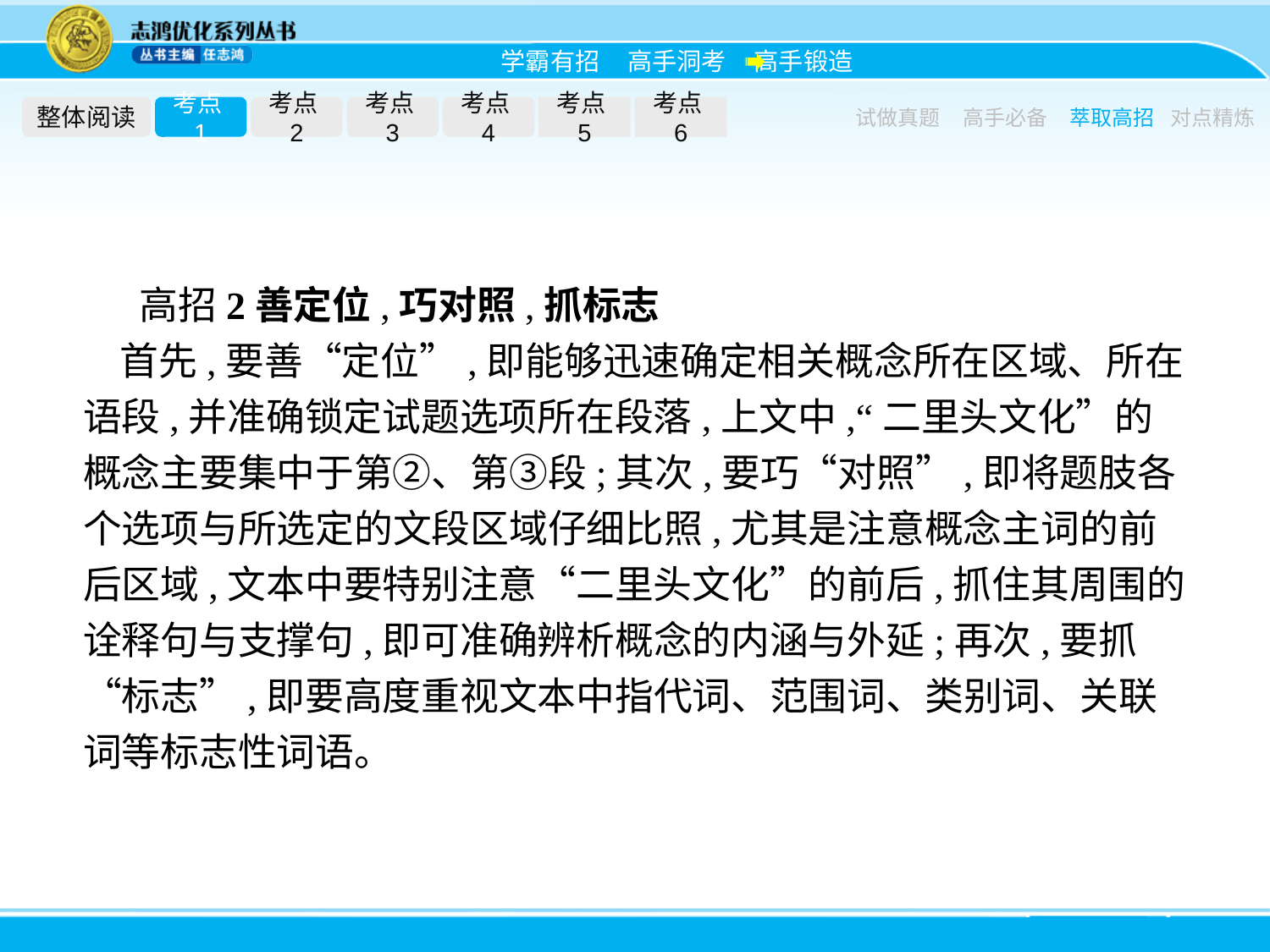

整体阅读
考点1
考点2
考点3
考点4
考点5
考点6
试做真题
高手必备
萃取高招
对点精炼
高招2善定位,巧对照,抓标志
首先,要善“定位”,即能够迅速确定相关概念所在区域、所在语段,并准确锁定试题选项所在段落,上文中,“二里头文化”的概念主要集中于第②、第③段;其次,要巧“对照”,即将题肢各个选项与所选定的文段区域仔细比照,尤其是注意概念主词的前后区域,文本中要特别注意“二里头文化”的前后,抓住其周围的诠释句与支撑句,即可准确辨析概念的内涵与外延;再次,要抓“标志”,即要高度重视文本中指代词、范围词、类别词、关联词等标志性词语。